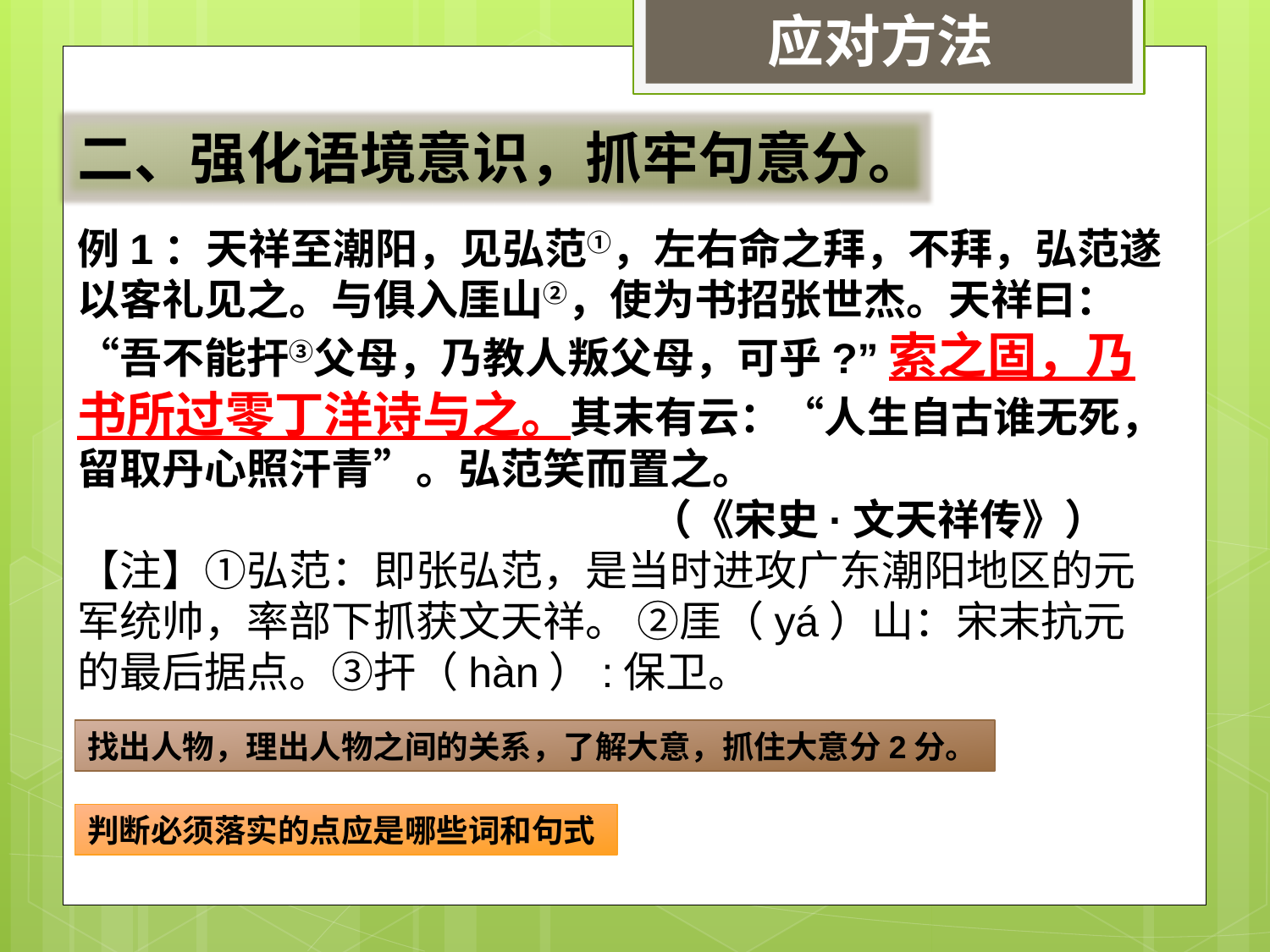

应对方法
二、强化语境意识，抓牢句意分。
例1：天祥至潮阳，见弘范①，左右命之拜，不拜，弘范遂以客礼见之。与俱入厓山②，使为书招张世杰。天祥曰：“吾不能扞③父母，乃教人叛父母，可乎?”索之固，乃书所过零丁洋诗与之。其末有云：“人生自古谁无死，留取丹心照汗青”。弘范笑而置之。
                                                           （《宋史·文天祥传》）
【注】①弘范：即张弘范，是当时进攻广东潮阳地区的元军统帅，率部下抓获文天祥。 ②厓（yá）山：宋末抗元的最后据点。③扞（hàn）:保卫。
找出人物，理出人物之间的关系，了解大意，抓住大意分2分。
判断必须落实的点应是哪些词和句式